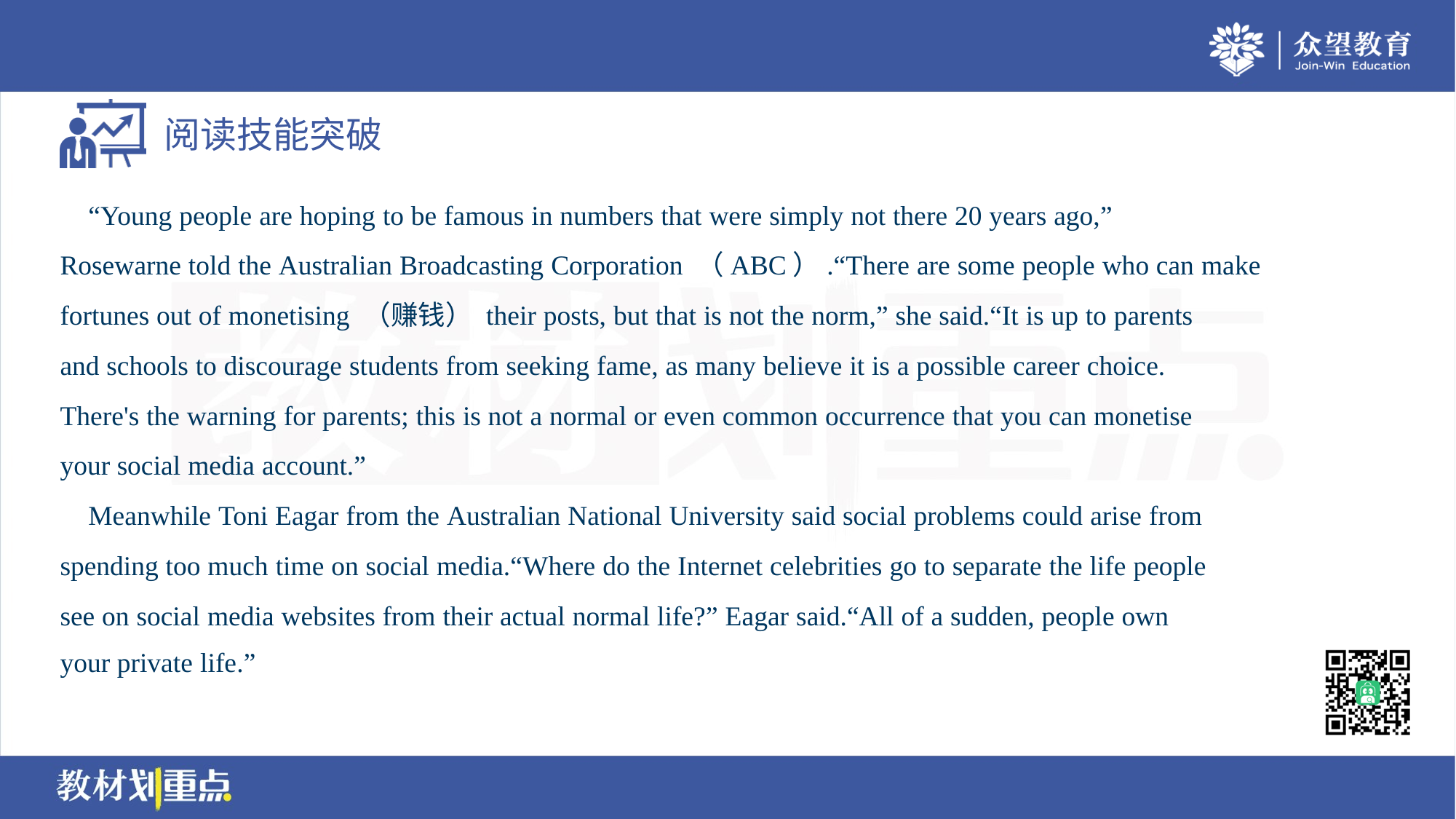

“Young people are hoping to be famous in numbers that were simply not there 20 years ago,”
Rosewarne told the Australian Broadcasting Corporation （ABC）.“There are some people who can make
fortunes out of monetising （赚钱） their posts, but that is not the norm,” she said.“It is up to parents
and schools to discourage students from seeking fame, as many believe it is a possible career choice.
There's the warning for parents; this is not a normal or even common occurrence that you can monetise
your social media account.”
    Meanwhile Toni Eagar from the Australian National University said social problems could arise from
spending too much time on social media.“Where do the Internet celebrities go to separate the life people
see on social media websites from their actual normal life?” Eagar said.“All of a sudden, people own
your private life.”